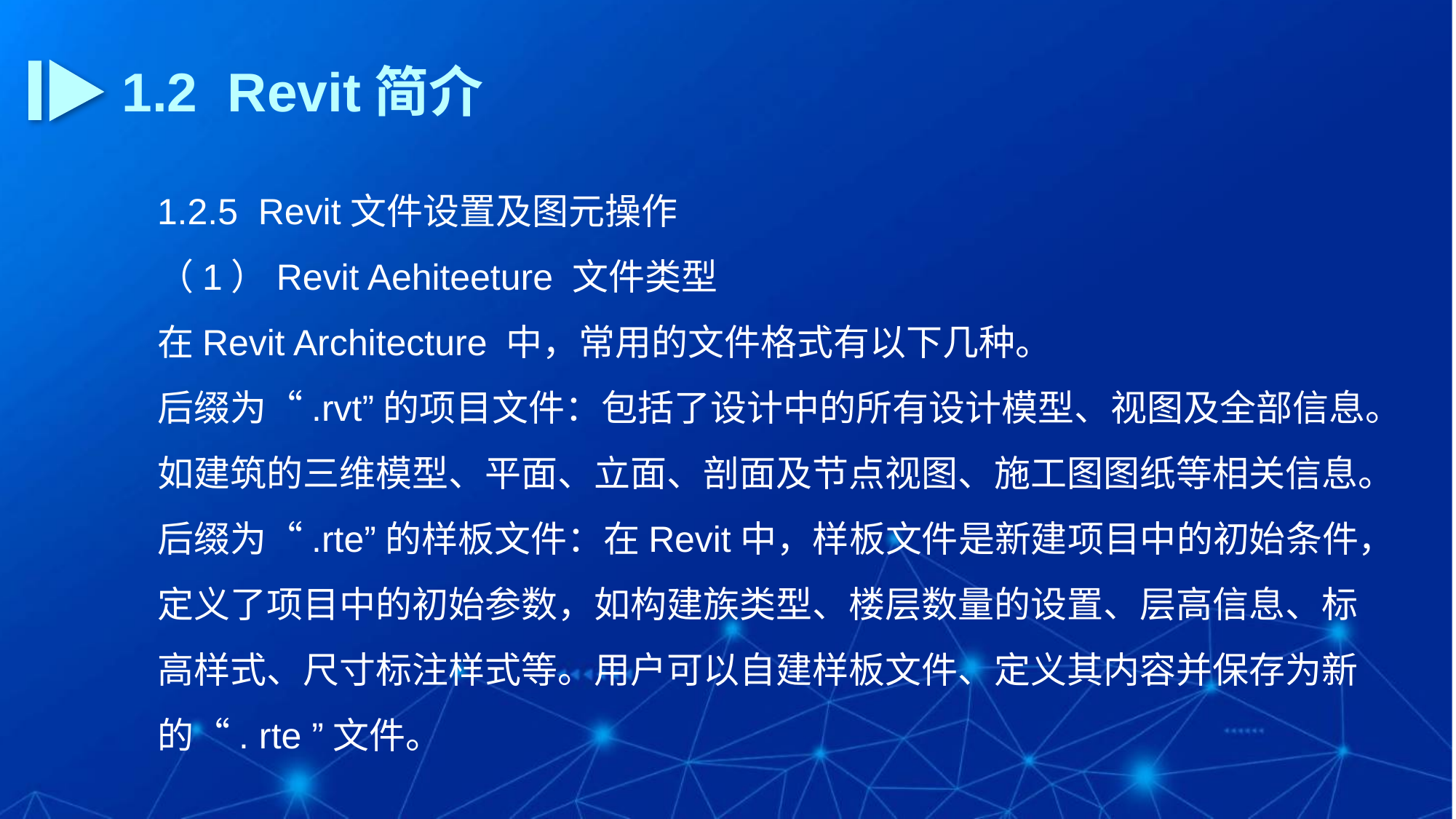

1.2  Revit简介

1.2.5  Revit文件设置及图元操作
（1）Revit Aehiteeture 文件类型
在Revit Architecture 中，常用的文件格式有以下几种。
后缀为“.rvt”的项目文件：包括了设计中的所有设计模型、视图及全部信息。如建筑的三维模型、平面、立面、剖面及节点视图、施工图图纸等相关信息。
后缀为“.rte”的样板文件：在Revit中，样板文件是新建项目中的初始条件，定义了项目中的初始参数，如构建族类型、楼层数量的设置、层高信息、标高样式、尺寸标注样式等。用户可以自建样板文件、定义其内容并保存为新的“. rte ”文件。